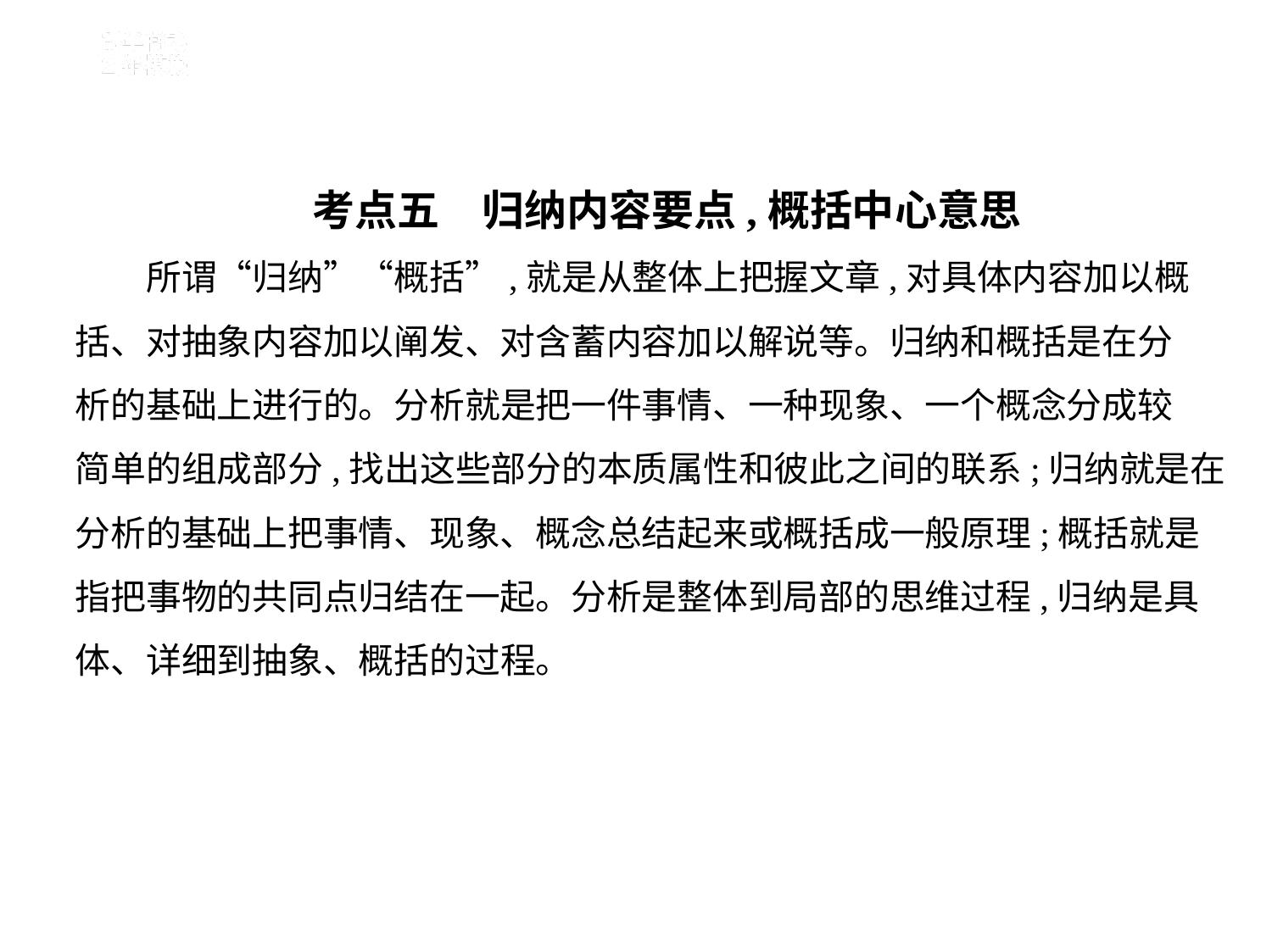

考点五　归纳内容要点,概括中心意思
　　所谓“归纳”“概括”,就是从整体上把握文章,对具体内容加以概
括、对抽象内容加以阐发、对含蓄内容加以解说等。归纳和概括是在分
析的基础上进行的。分析就是把一件事情、一种现象、一个概念分成较
简单的组成部分,找出这些部分的本质属性和彼此之间的联系;归纳就是在
分析的基础上把事情、现象、概念总结起来或概括成一般原理;概括就是
指把事物的共同点归结在一起。分析是整体到局部的思维过程,归纳是具
体、详细到抽象、概括的过程。